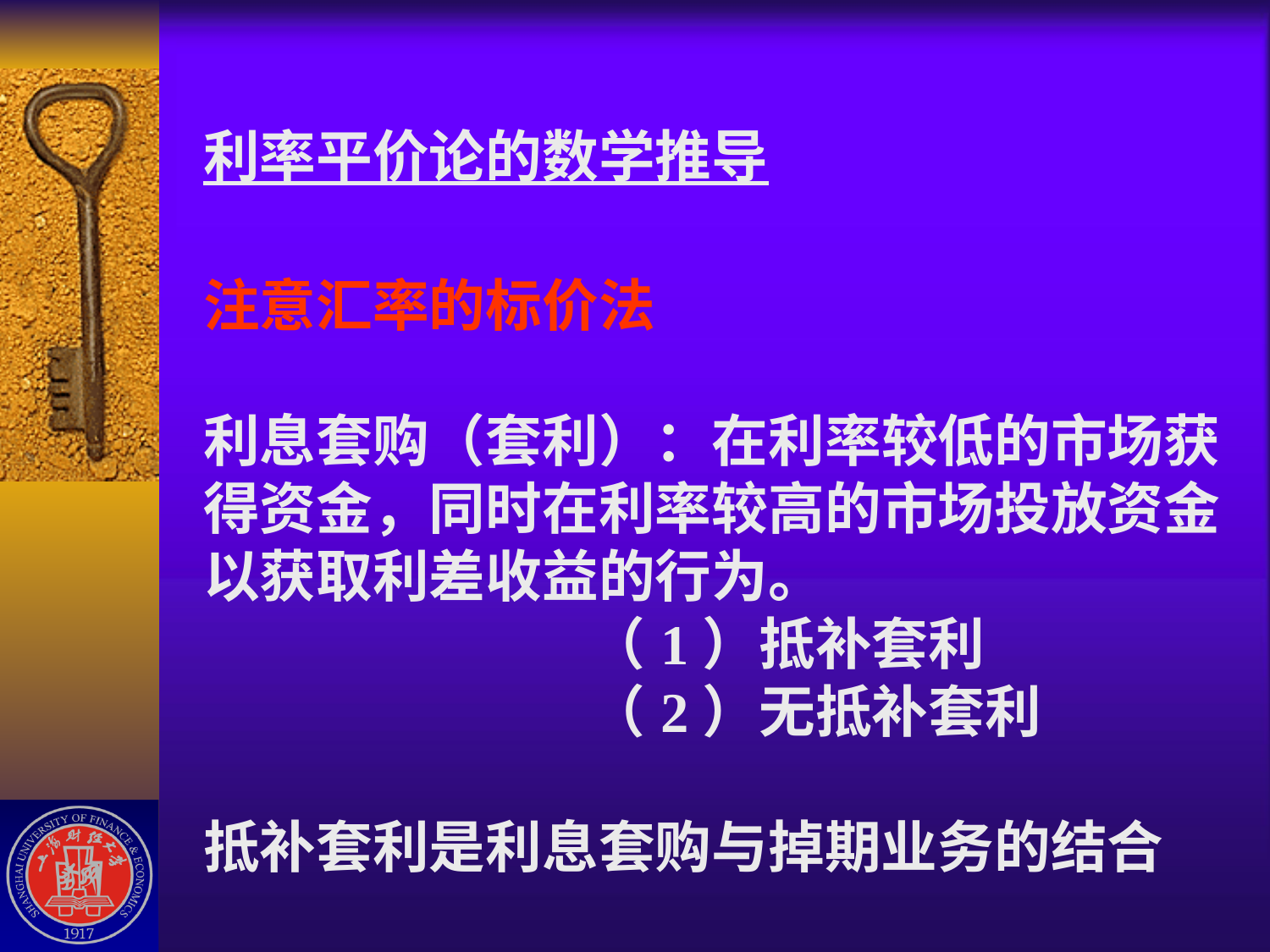

# 利率平价论的数学推导 注意汇率的标价法 利息套购（套利）：在利率较低的市场获得资金，同时在利率较高的市场投放资金以获取利差收益的行为。 （1）抵补套利 （2）无抵补套利 抵补套利是利息套购与掉期业务的结合